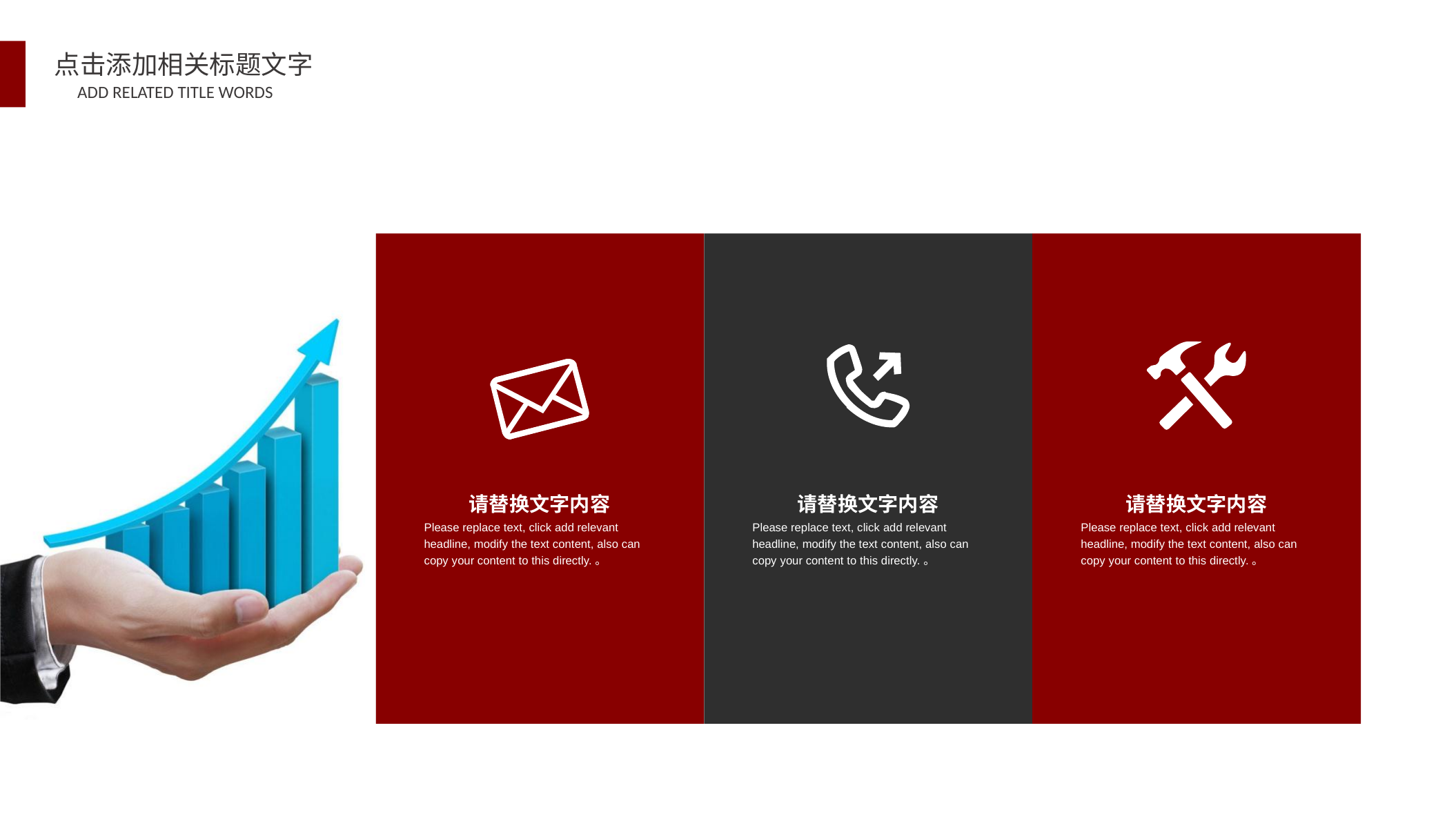

点击添加相关标题文字
ADD RELATED TITLE WORDS

请替换文字内容
请替换文字内容
请替换文字内容
Please replace text, click add relevant headline, modify the text content, also can copy your content to this directly.。
Please replace text, click add relevant headline, modify the text content, also can copy your content to this directly.。
Please replace text, click add relevant headline, modify the text content, also can copy your content to this directly.。
PPT模板下载：www.1ppt.com/moban/     行业PPT模板：www.1ppt.com/hangye/
节日PPT模板：www.1ppt.com/jieri/           PPT素材下载：www.1ppt.com/sucai/
PPT背景图片：www.1ppt.com/beijing/      PPT图表下载：www.1ppt.com/tubiao/
优秀PPT下载：www.1ppt.com/xiazai/        PPT教程： www.1ppt.com/powerpoint/
Word教程： www.1ppt.com/word/              Excel教程：www.1ppt.com/excel/
资料下载：www.1ppt.com/ziliao/                PPT课件下载：www.1ppt.com/kejian/
范文下载：www.1ppt.com/fanwen/             试卷下载：www.1ppt.com/shiti/
教案下载：www.1ppt.com/jiaoan/
字体下载：www.1ppt.com/ziti/